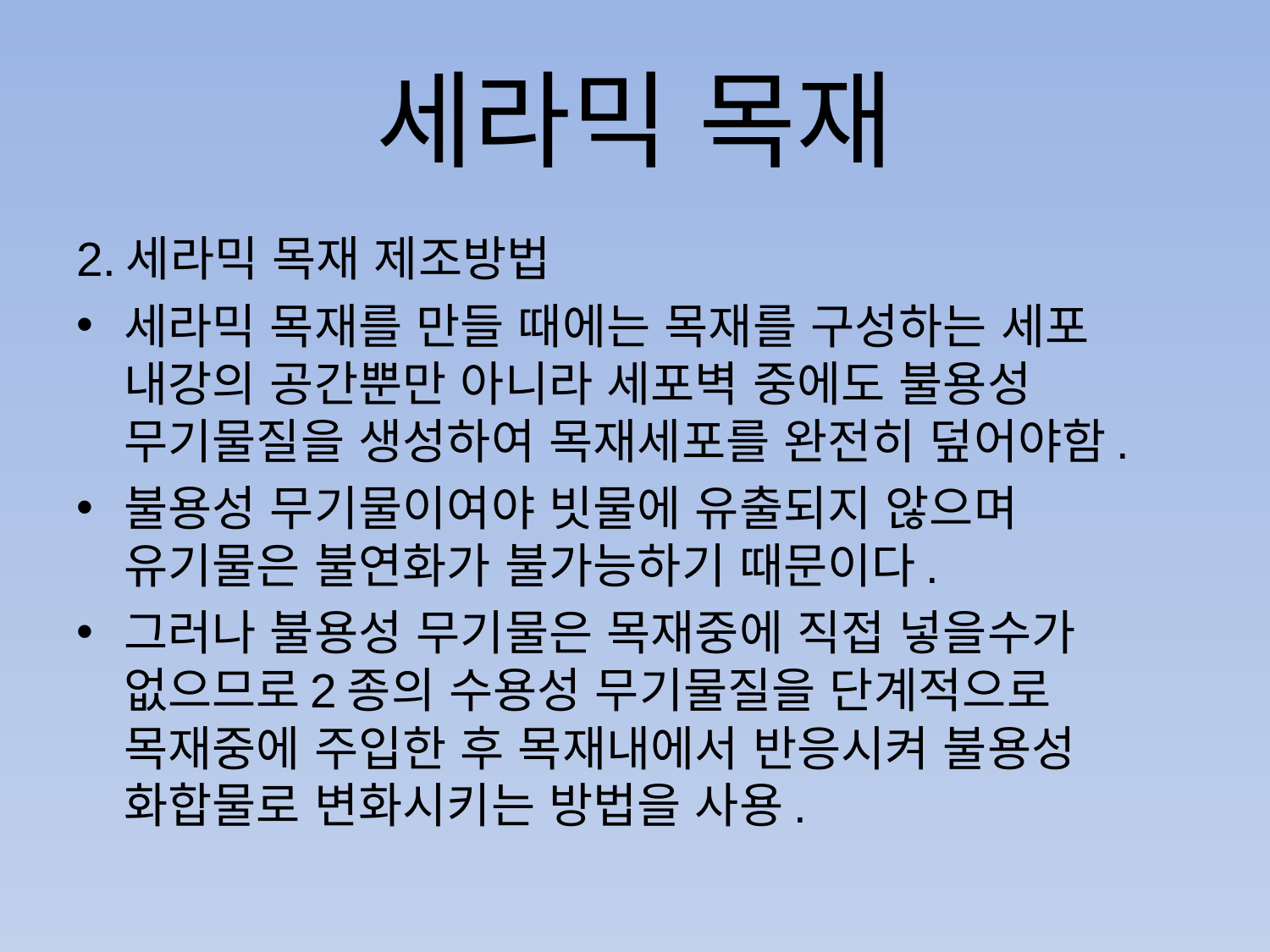

# 세라믹 목재
2.세라믹 목재 제조방법
세라믹 목재를 만들 때에는 목재를 구성하는 세포 내강의 공간뿐만 아니라 세포벽 중에도 불용성 무기물질을 생성하여 목재세포를 완전히 덮어야함.
불용성 무기물이여야 빗물에 유출되지 않으며 유기물은 불연화가 불가능하기 때문이다.
그러나 불용성 무기물은 목재중에 직접 넣을수가 없으므로2종의 수용성 무기물질을 단계적으로 목재중에 주입한 후 목재내에서 반응시켜 불용성 화합물로 변화시키는 방법을 사용.